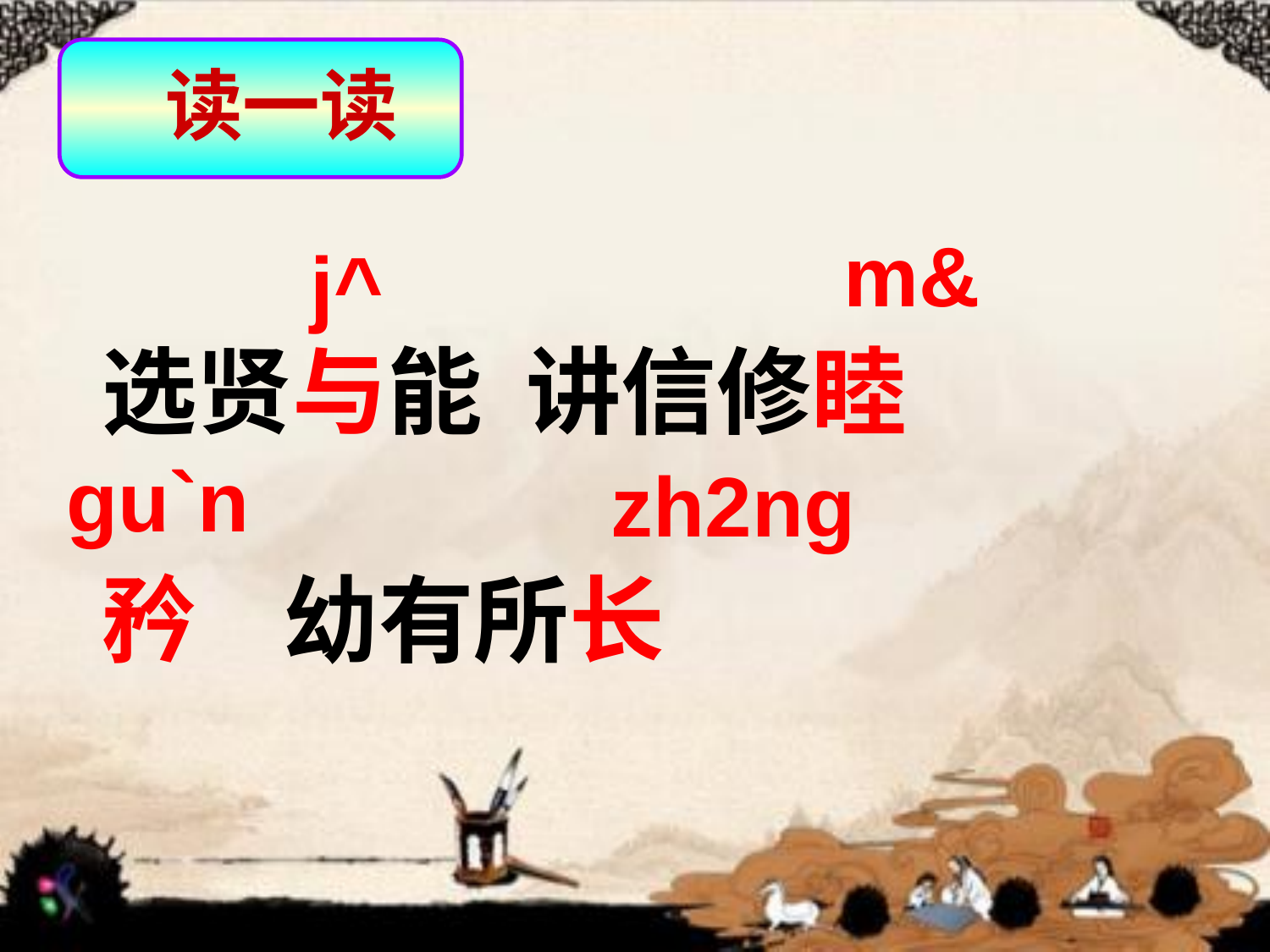

读一读
m&
 j^
选贤与能  讲信修睦

矜    幼有所长
gu`n
zh2ng